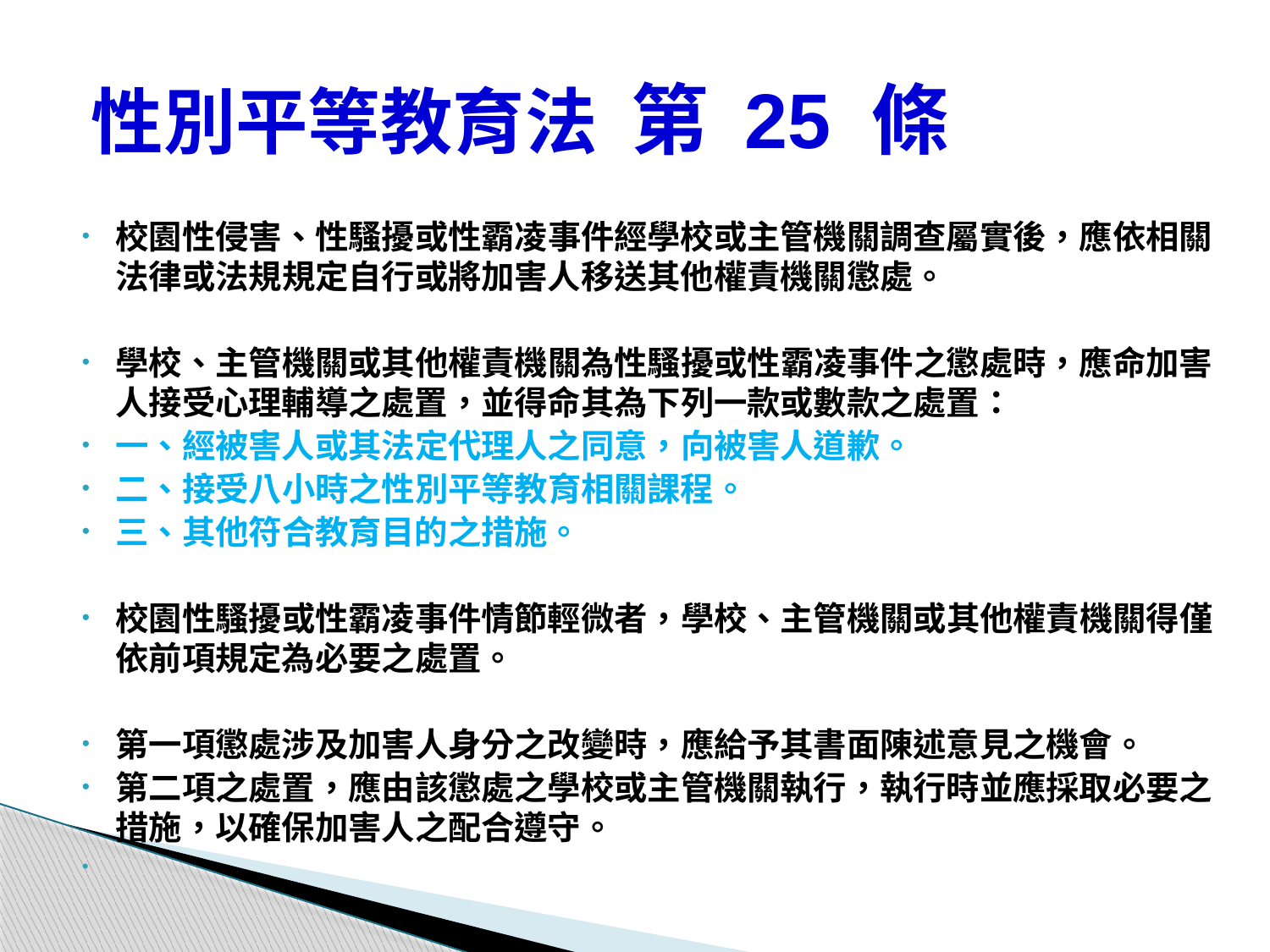

# 性別平等教育法  第 25 條

校園性侵害、性騷擾或性霸凌事件經學校或主管機關調查屬實後，應依相關法律或法規規定自行或將加害人移送其他權責機關懲處。

學校、主管機關或其他權責機關為性騷擾或性霸凌事件之懲處時，應命加害人接受心理輔導之處置，並得命其為下列一款或數款之處置：
一、經被害人或其法定代理人之同意，向被害人道歉。
二、接受八小時之性別平等教育相關課程。
三、其他符合教育目的之措施。

校園性騷擾或性霸凌事件情節輕微者，學校、主管機關或其他權責機關得僅依前項規定為必要之處置。

第一項懲處涉及加害人身分之改變時，應給予其書面陳述意見之機會。
第二項之處置，應由該懲處之學校或主管機關執行，執行時並應採取必要之措施，以確保加害人之配合遵守。